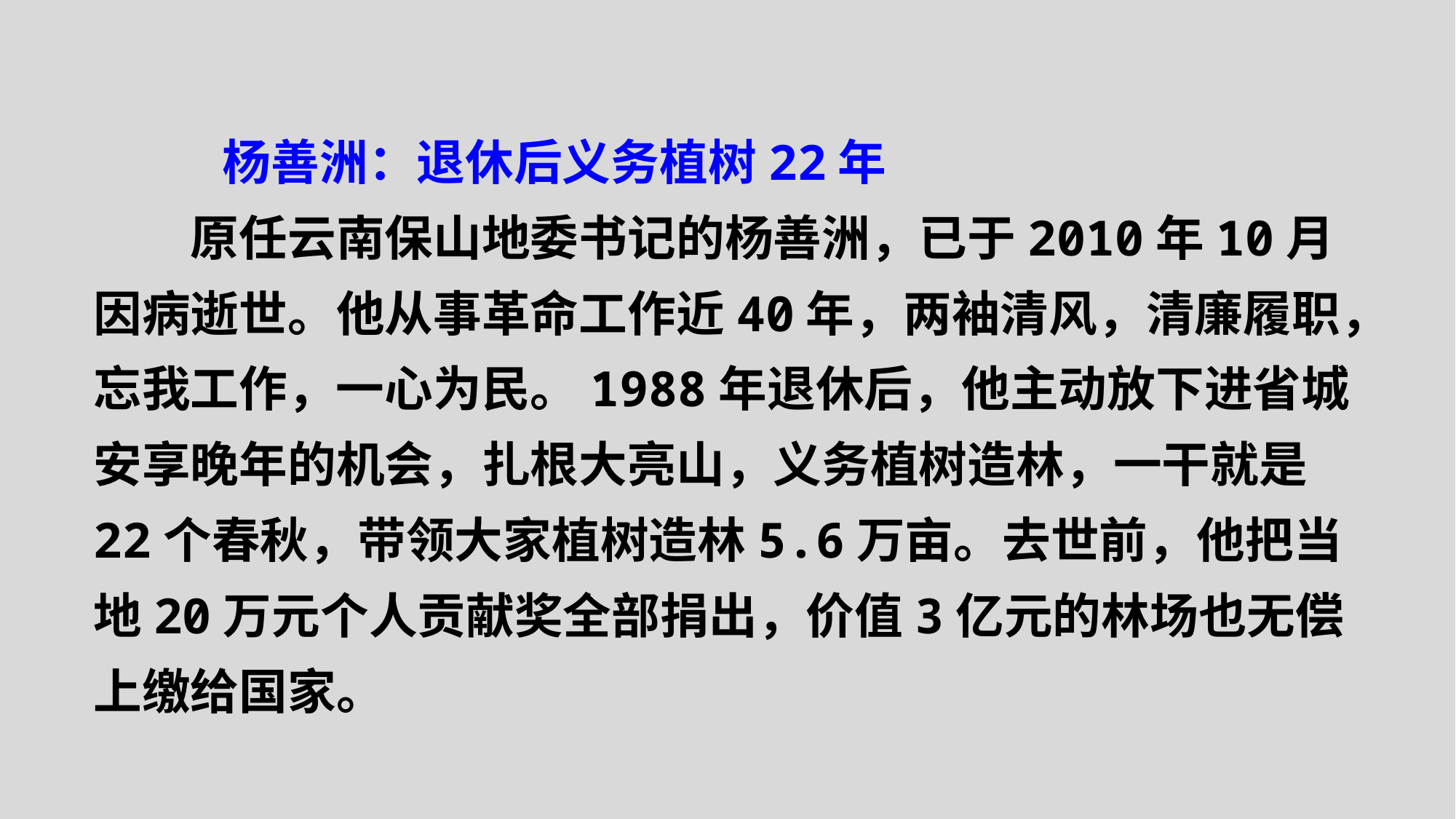

杨善洲：退休后义务植树22年
　　原任云南保山地委书记的杨善洲，已于2010年10月因病逝世。他从事革命工作近40年，两袖清风，清廉履职，忘我工作，一心为民。1988年退休后，他主动放下进省城安享晚年的机会，扎根大亮山，义务植树造林，一干就是22个春秋，带领大家植树造林5.6万亩。去世前，他把当地20万元个人贡献奖全部捐出，价值3亿元的林场也无偿上缴给国家。